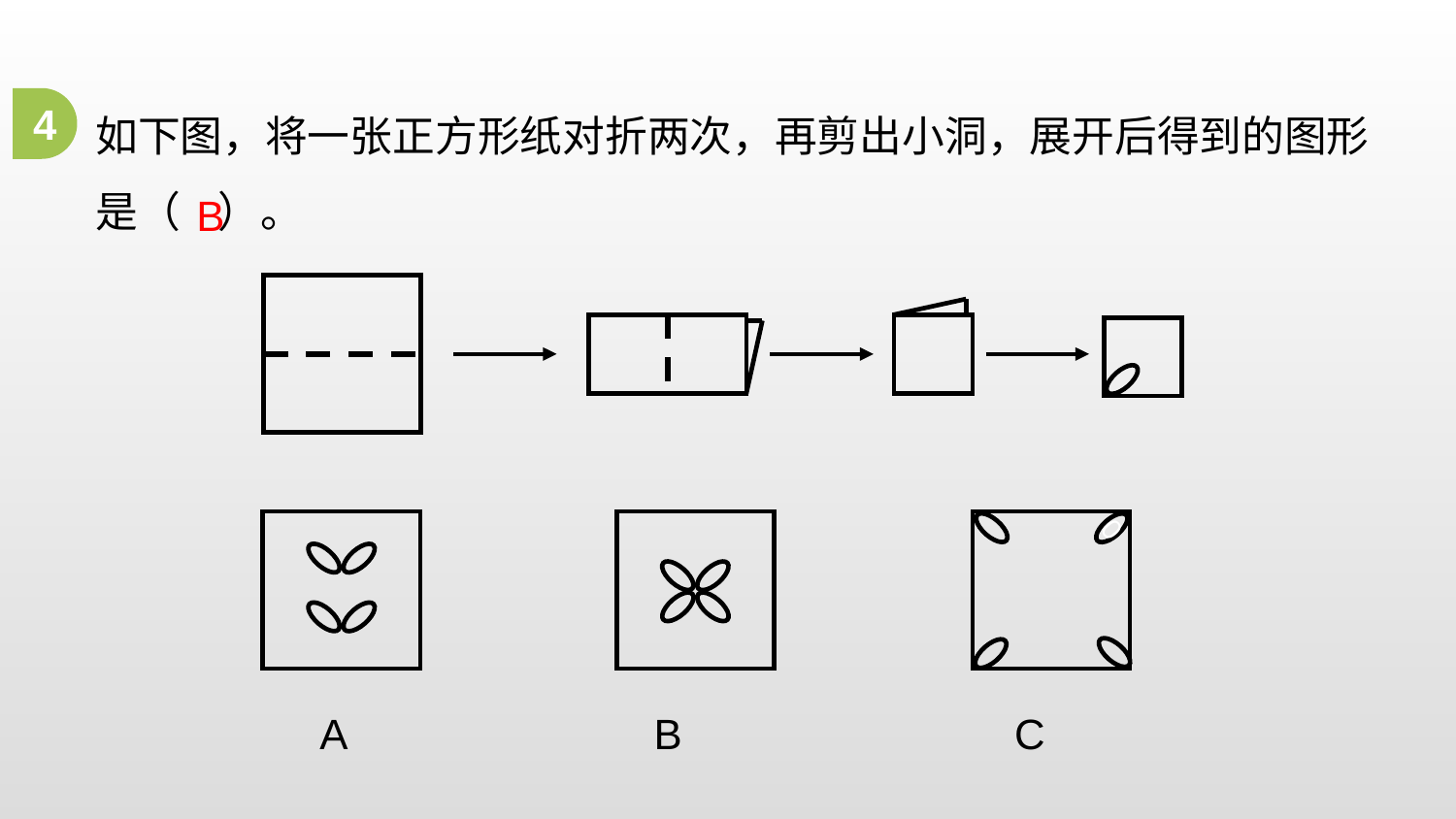

如下图，将一张正方形纸对折两次，再剪出小洞，展开后得到的图形是（    ）。
4
B

0

      A                          B                            C